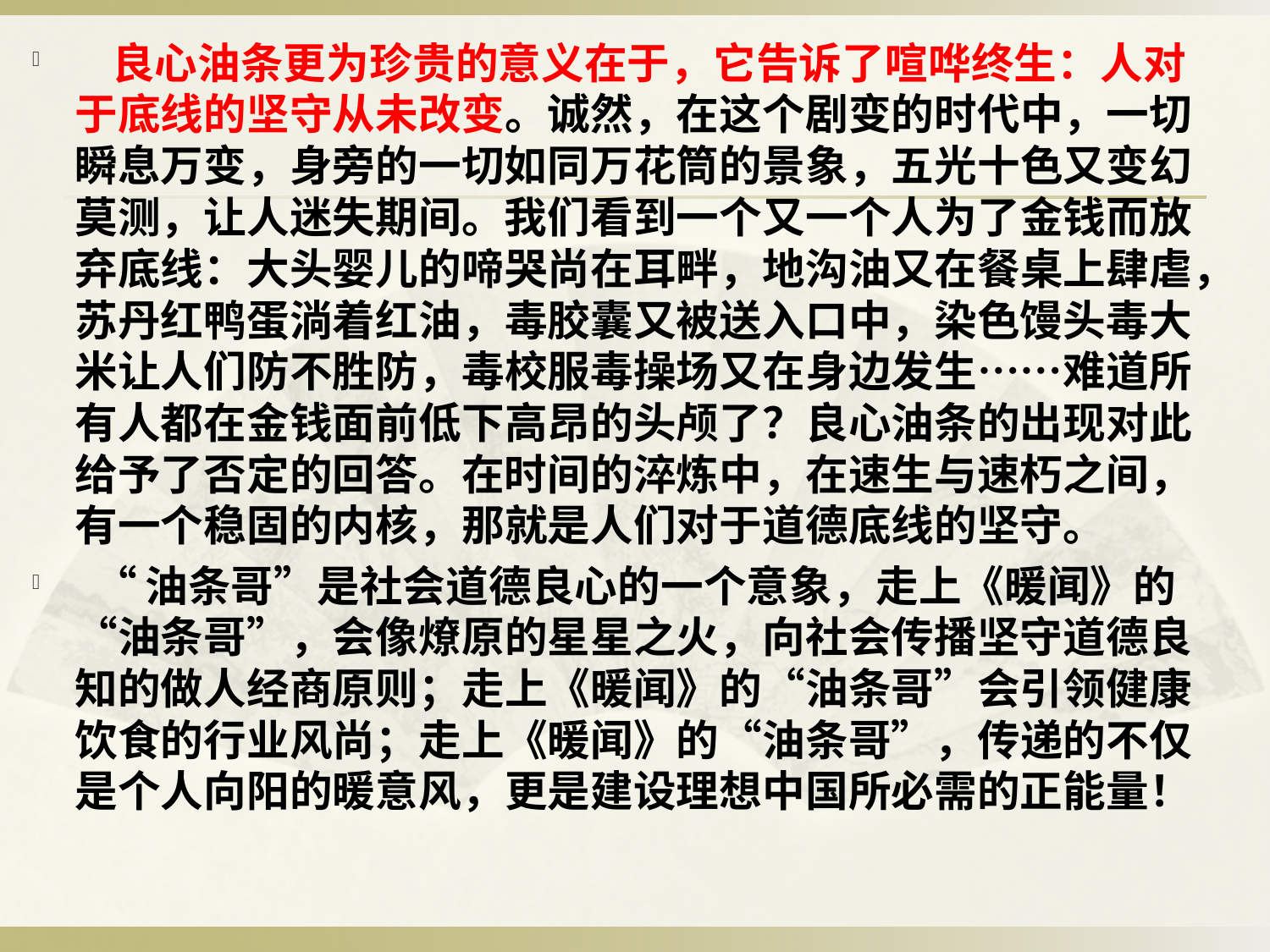

良心油条更为珍贵的意义在于，它告诉了喧哗终生：人对于底线的坚守从未改变。诚然，在这个剧变的时代中，一切瞬息万变，身旁的一切如同万花筒的景象，五光十色又变幻莫测，让人迷失期间。我们看到一个又一个人为了金钱而放弃底线：大头婴儿的啼哭尚在耳畔，地沟油又在餐桌上肆虐，苏丹红鸭蛋淌着红油，毒胶囊又被送入口中，染色馒头毒大米让人们防不胜防，毒校服毒操场又在身边发生……难道所有人都在金钱面前低下高昂的头颅了？良心油条的出现对此给予了否定的回答。在时间的淬炼中，在速生与速朽之间，有一个稳固的内核，那就是人们对于道德底线的坚守。
  “油条哥”是社会道德良心的一个意象，走上《暖闻》的“油条哥”，会像燎原的星星之火，向社会传播坚守道德良知的做人经商原则；走上《暖闻》的“油条哥”会引领健康饮食的行业风尚；走上《暖闻》的“油条哥”，传递的不仅是个人向阳的暖意风，更是建设理想中国所必需的正能量！